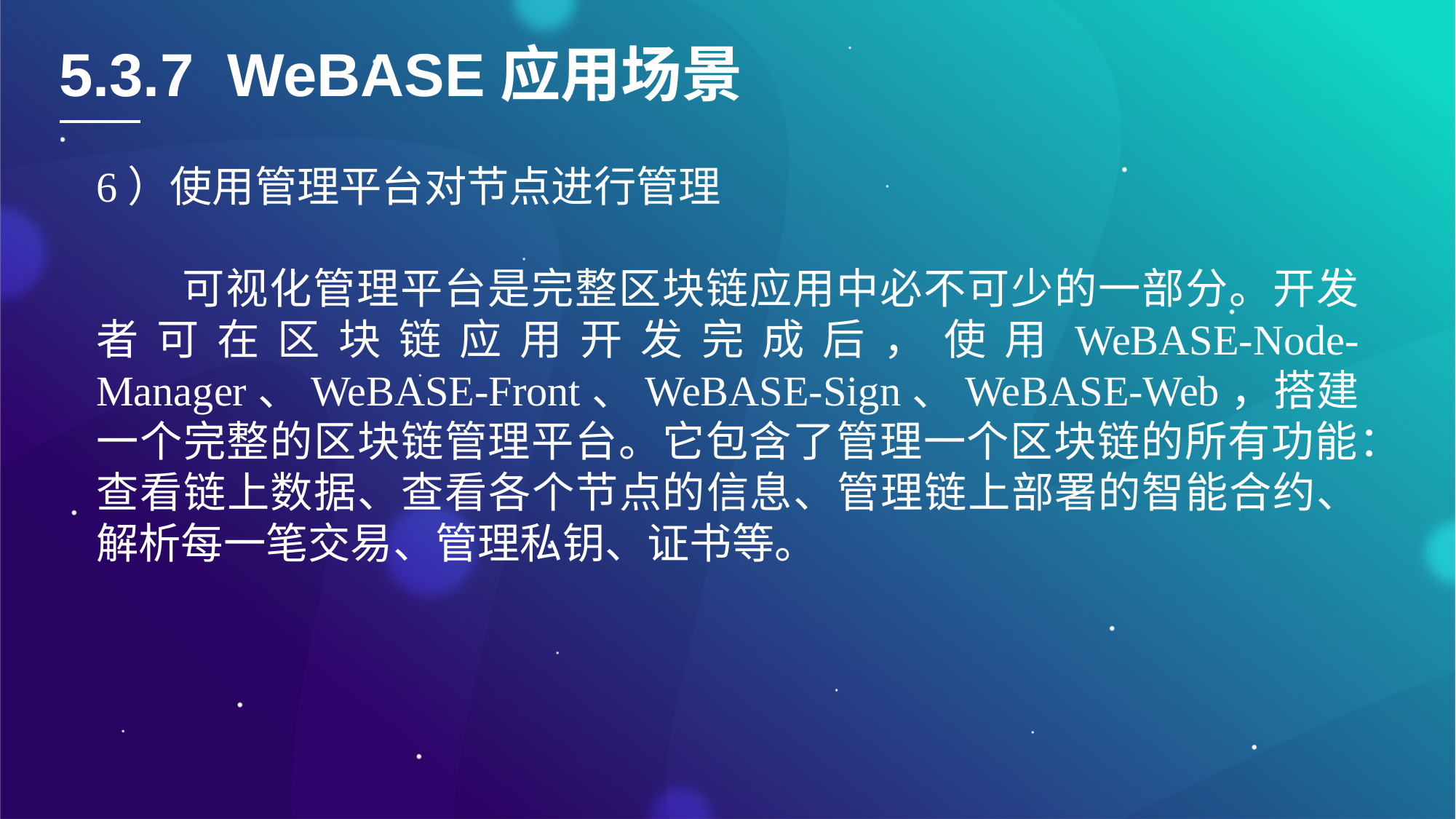

5.3.7  WeBASE应用场景
6）使用管理平台对节点进行管理

可视化管理平台是完整区块链应用中必不可少的一部分。开发者可在区块链应用开发完成后，使用WeBASE-Node-Manager、WeBASE-Front、WeBASE-Sign、WeBASE-Web，搭建一个完整的区块链管理平台。它包含了管理一个区块链的所有功能：查看链上数据、查看各个节点的信息、管理链上部署的智能合约、解析每一笔交易、管理私钥、证书等。